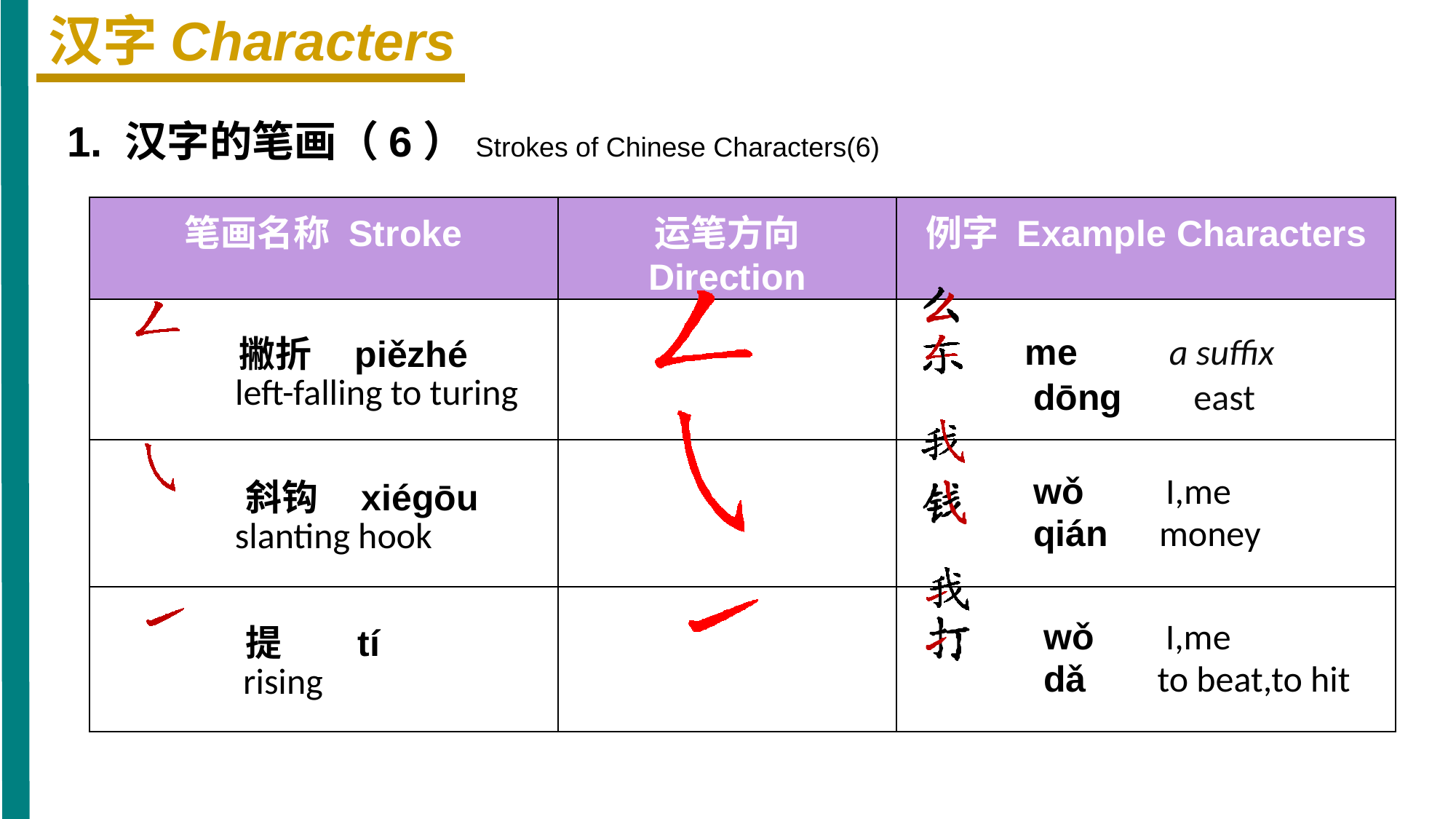

汉字Characters
1. 汉字的笔画（6）Strokes of Chinese Characters(6)
| 笔画名称 Stroke | 运笔方向 Direction | 例字 Example Characters |
| --- | --- | --- |
| 撇折 piězhé left-falling to turing |  | me a suffix dōng east |
| 斜钩 xiéɡōu slanting hook |  | wǒ I,me qián money |
| 提 tí rising |  | wǒ I,me dǎ to beat,to hit |